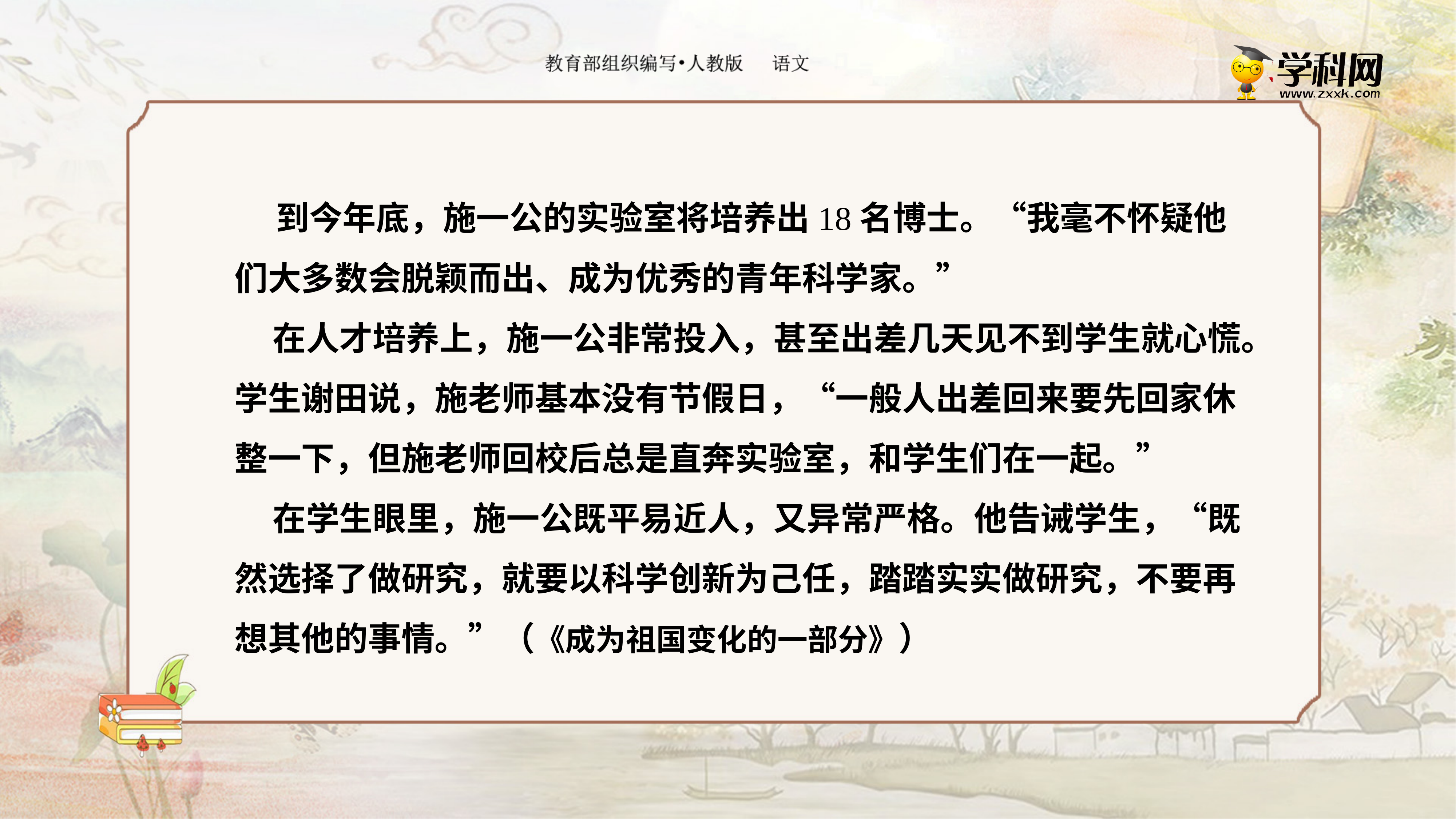

到今年底，施一公的实验室将培养出18名博士。“我毫不怀疑他们大多数会脱颖而出、成为优秀的青年科学家。”
    在人才培养上，施一公非常投入，甚至出差几天见不到学生就心慌。学生谢田说，施老师基本没有节假日，“一般人出差回来要先回家休整一下，但施老师回校后总是直奔实验室，和学生们在一起。”
    在学生眼里，施一公既平易近人，又异常严格。他告诫学生，“既然选择了做研究，就要以科学创新为己任，踏踏实实做研究，不要再想其他的事情。”（《成为祖国变化的一部分》）